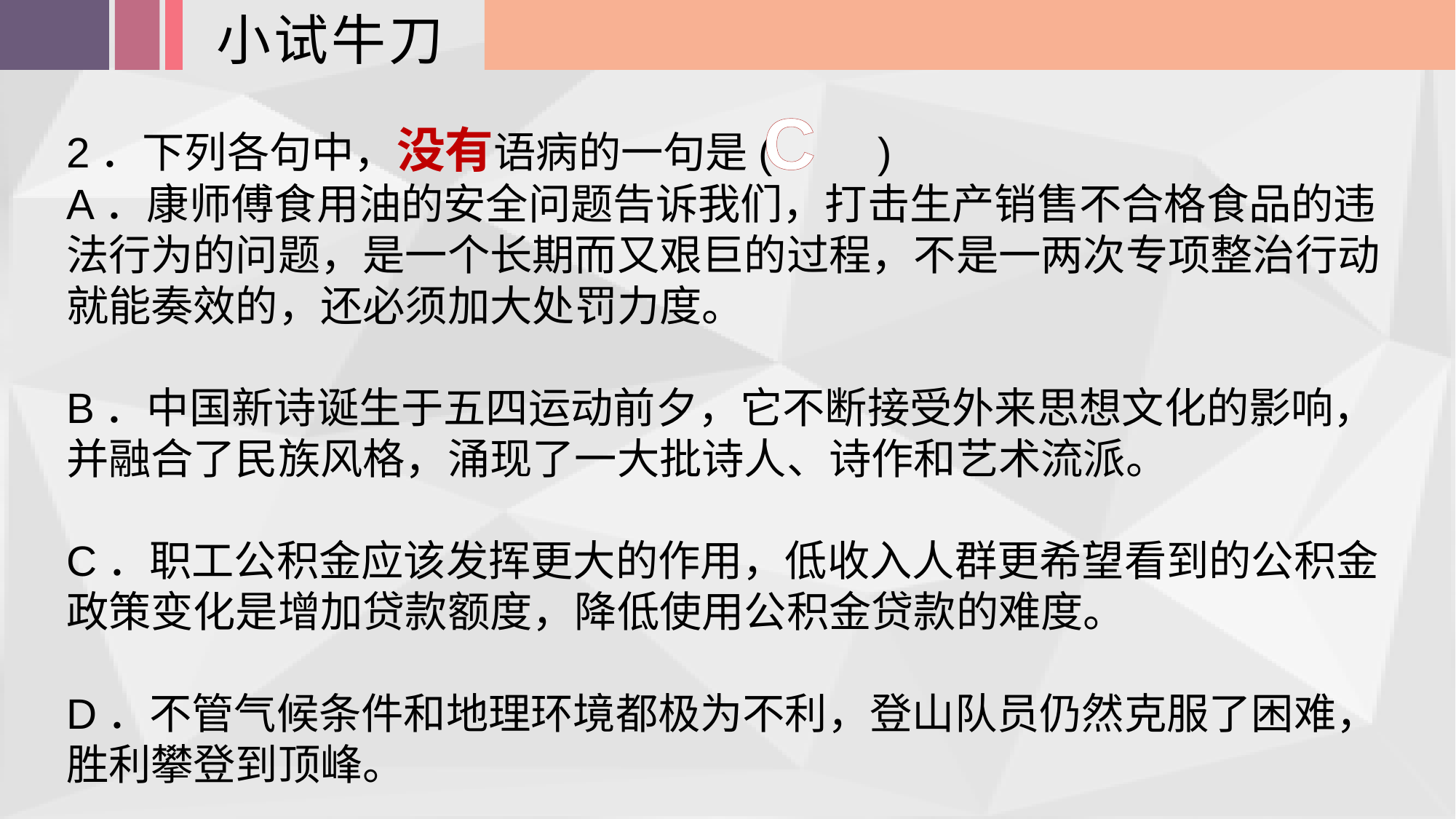

小试牛刀

C
2．下列各句中，没有语病的一句是(　　)
A．康师傅食用油的安全问题告诉我们，打击生产销售不合格食品的违法行为的问题，是一个长期而又艰巨的过程，不是一两次专项整治行动就能奏效的，还必须加大处罚力度。

B．中国新诗诞生于五四运动前夕，它不断接受外来思想文化的影响，并融合了民族风格，涌现了一大批诗人、诗作和艺术流派。

C．职工公积金应该发挥更大的作用，低收入人群更希望看到的公积金政策变化是增加贷款额度，降低使用公积金贷款的难度。

D．不管气候条件和地理环境都极为不利，登山队员仍然克服了困难，胜利攀登到顶峰。